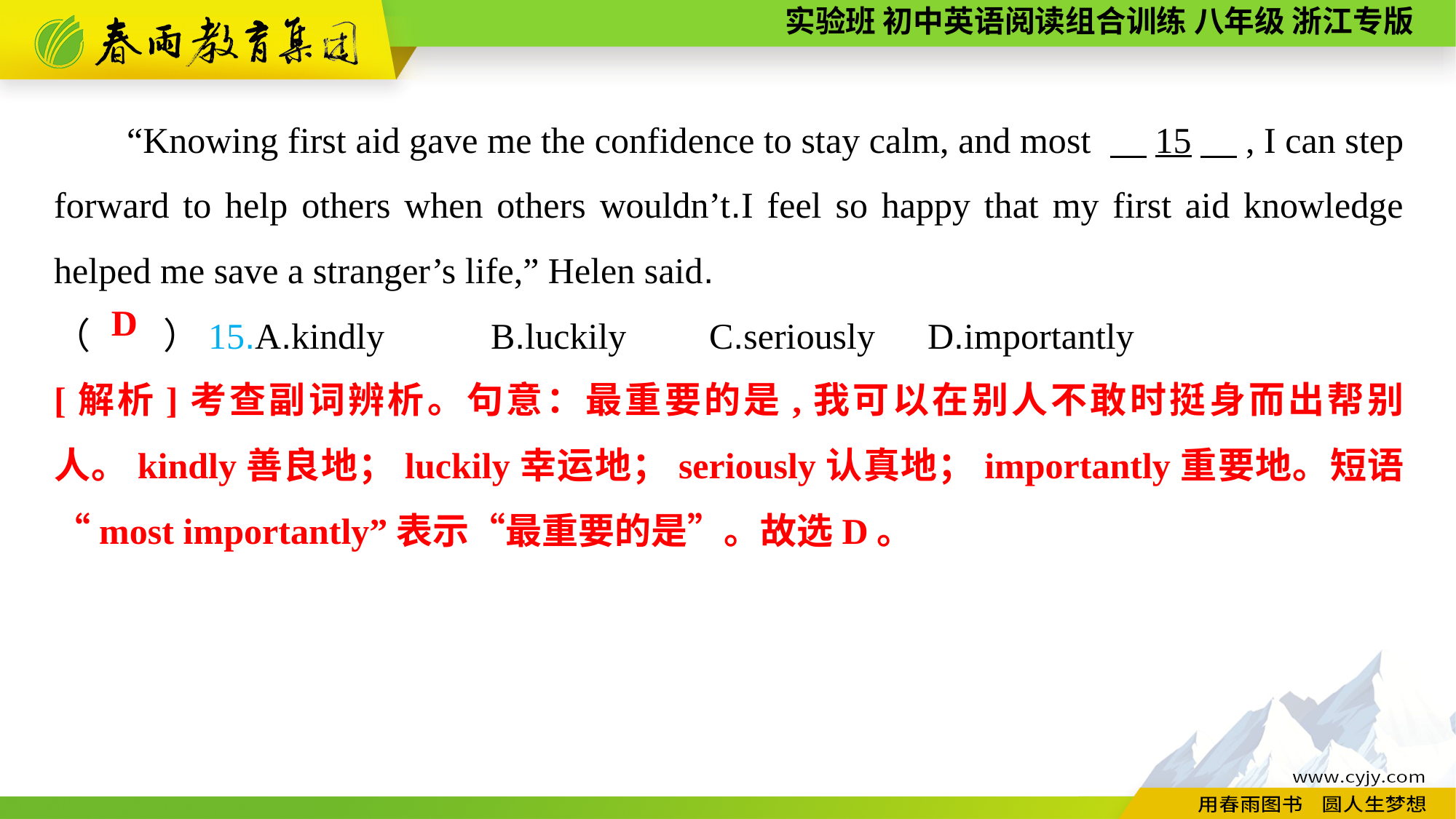

“Knowing first aid gave me the confidence to stay calm, and most 　15　, I can step forward to help others when others wouldn’t.I feel so happy that my first aid knowledge helped me save a stranger’s life,” Helen said.
（　　）15.A.kindly	B.luckily	C.seriously	D.importantly
D
[解析]考查副词辨析。句意：最重要的是,我可以在别人不敢时挺身而出帮别人。kindly善良地；luckily幸运地；seriously认真地；importantly重要地。短语“most importantly”表示“最重要的是”。故选D。